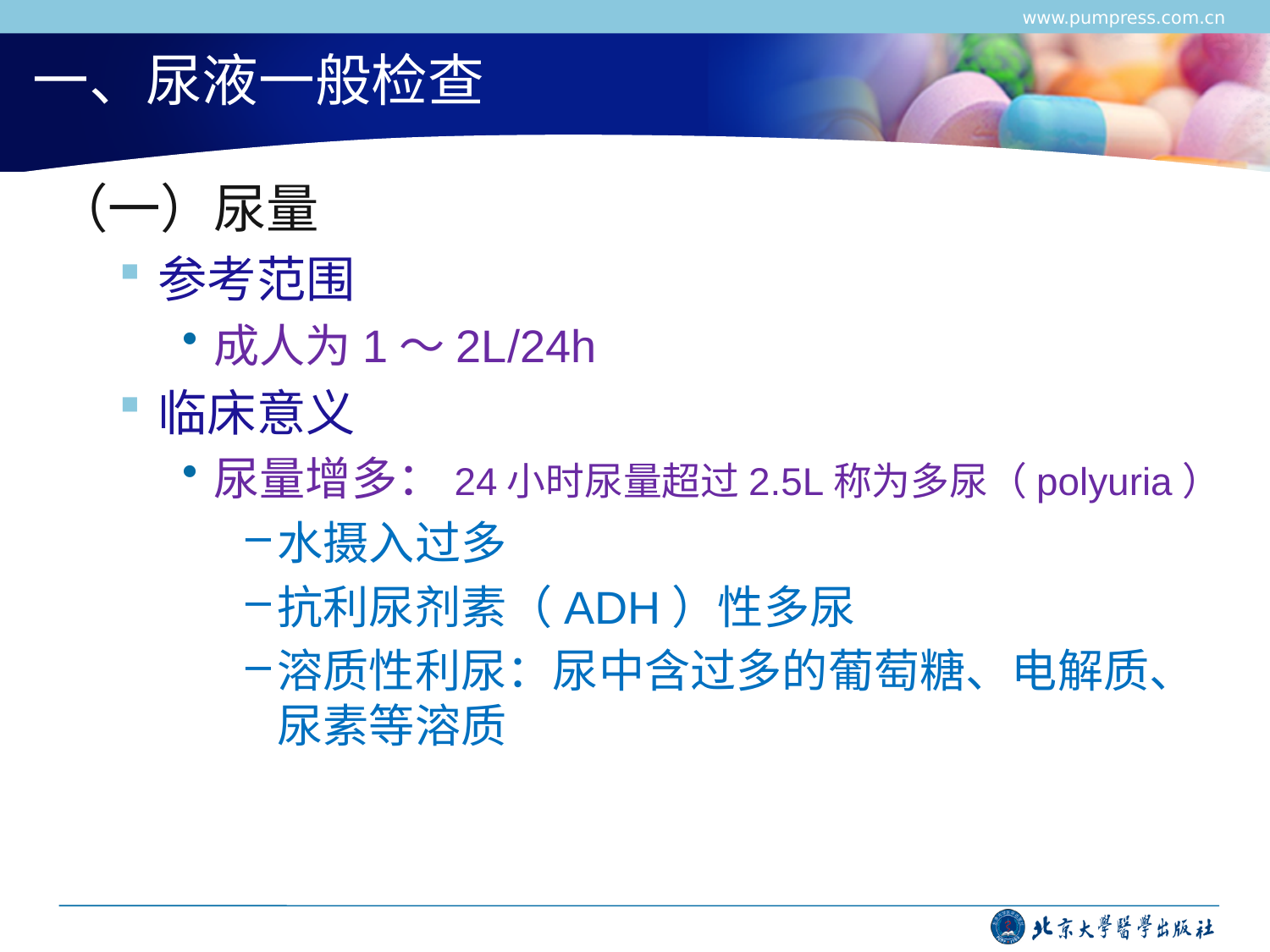

www.pumpress.com.cn
# 一、尿液一般检查
（一）尿量
参考范围
成人为1～2L/24h
临床意义
尿量增多：24小时尿量超过2.5L称为多尿（polyuria）
水摄入过多
抗利尿剂素（ADH）性多尿
溶质性利尿：尿中含过多的葡萄糖、电解质、尿素等溶质